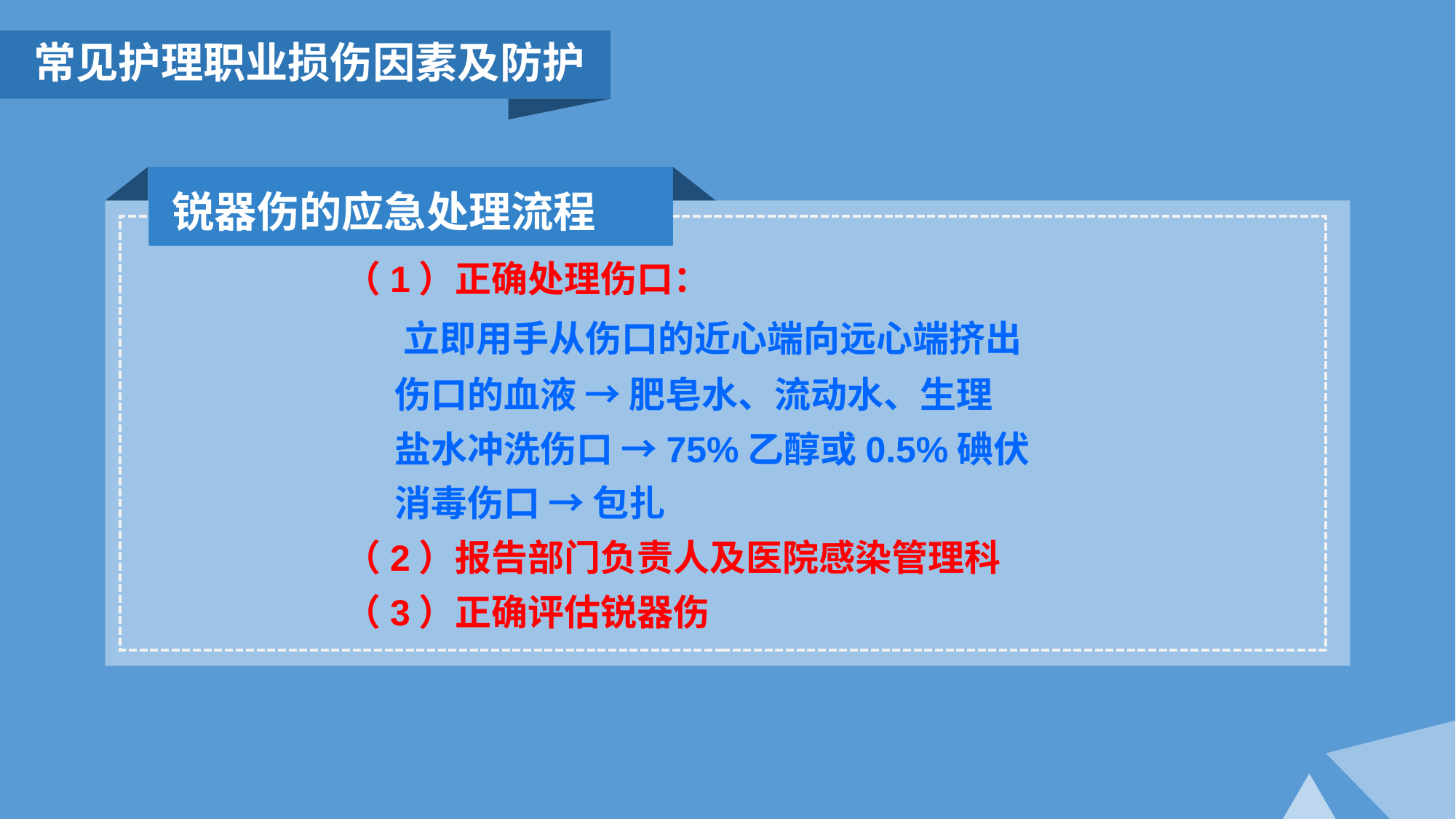

常见护理职业损伤因素及防护

锐器伤的应急处理流程

（1）正确处理伤口：
     立即用手从伤口的近心端向远心端挤出
     伤口的血液 → 肥皂水、流动水、生理
     盐水冲洗伤口 →75%乙醇或0.5%碘伏
     消毒伤口 → 包扎
（2）报告部门负责人及医院感染管理科
（3）正确评估锐器伤